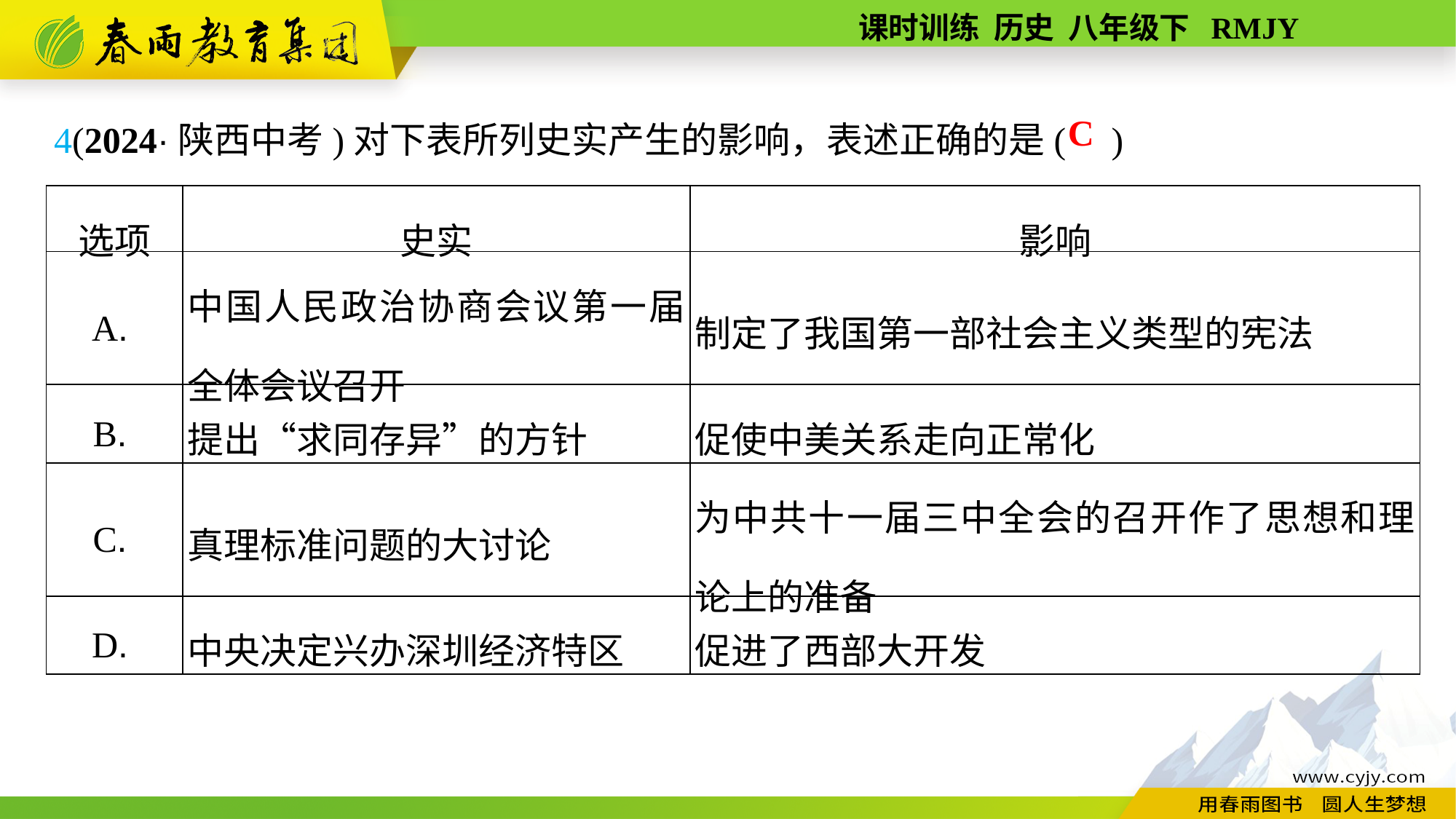

4(2024·陕西中考)对下表所列史实产生的影响，表述正确的是(     )
C
| 选项 | 史实 | 影响 |
| --- | --- | --- |
| A. | 中国人民政治协商会议第一届全体会议召开 | 制定了我国第一部社会主义类型的宪法 |
| B. | 提出“求同存异”的方针 | 促使中美关系走向正常化 |
| C. | 真理标准问题的大讨论 | 为中共十一届三中全会的召开作了思想和理论上的准备 |
| D. | 中央决定兴办深圳经济特区 | 促进了西部大开发 |